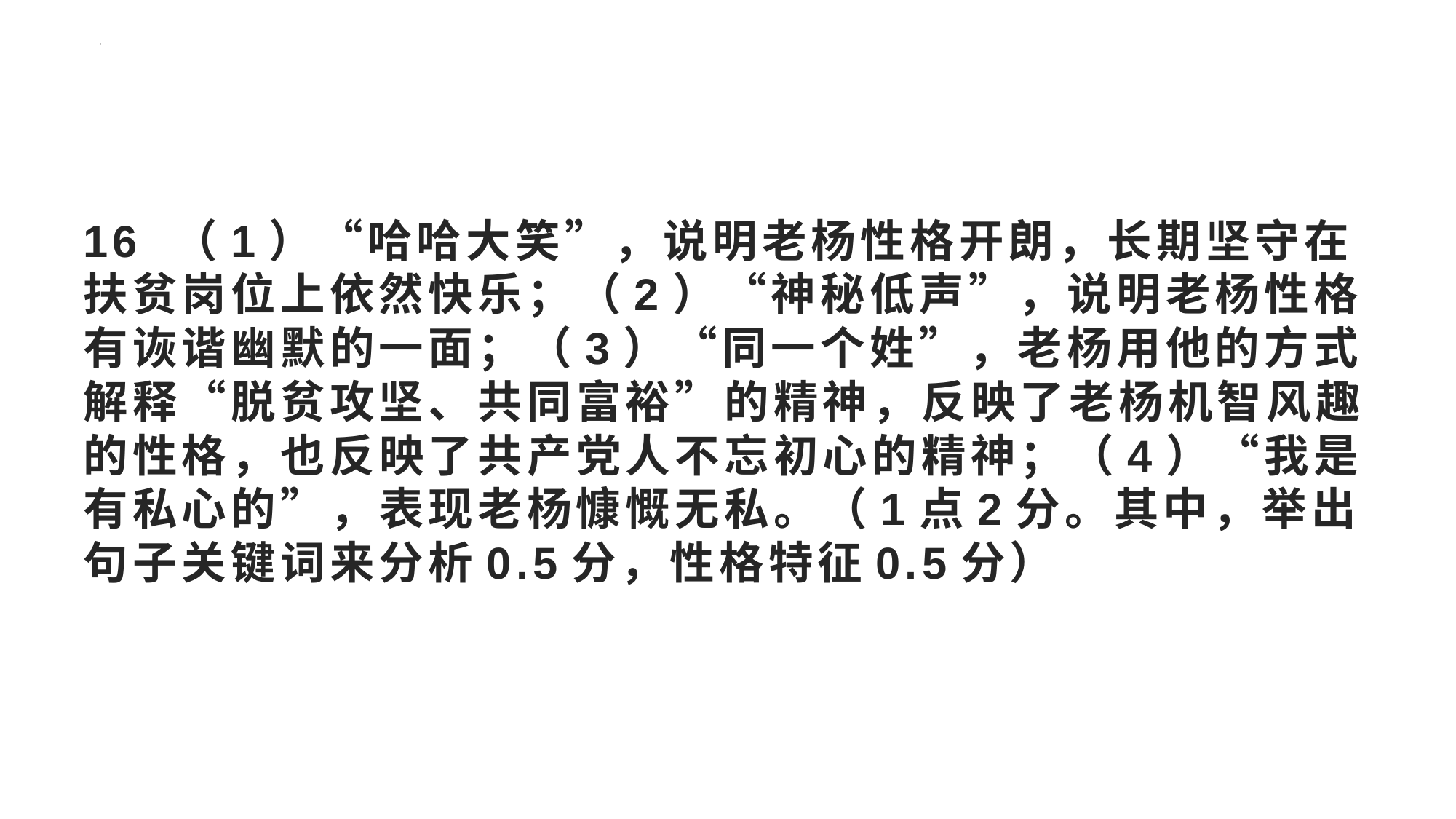

# 16	（1）“哈哈大笑”，说明老杨性格开朗，长期坚守在扶贫岗位上依然快乐；（2）“神秘低声”，说明老杨性格有诙谐幽默的一面；（3）“同一个姓”，老杨用他的方式解释“脱贫攻坚、共同富裕”的精神，反映了老杨机智风趣的性格，也反映了共产党人不忘初心的精神；（4）“我是有私心的”，表现老杨慷慨无私。（1点2分。其中，举出句子关键词来分析0.5分，性格特征0.5分）